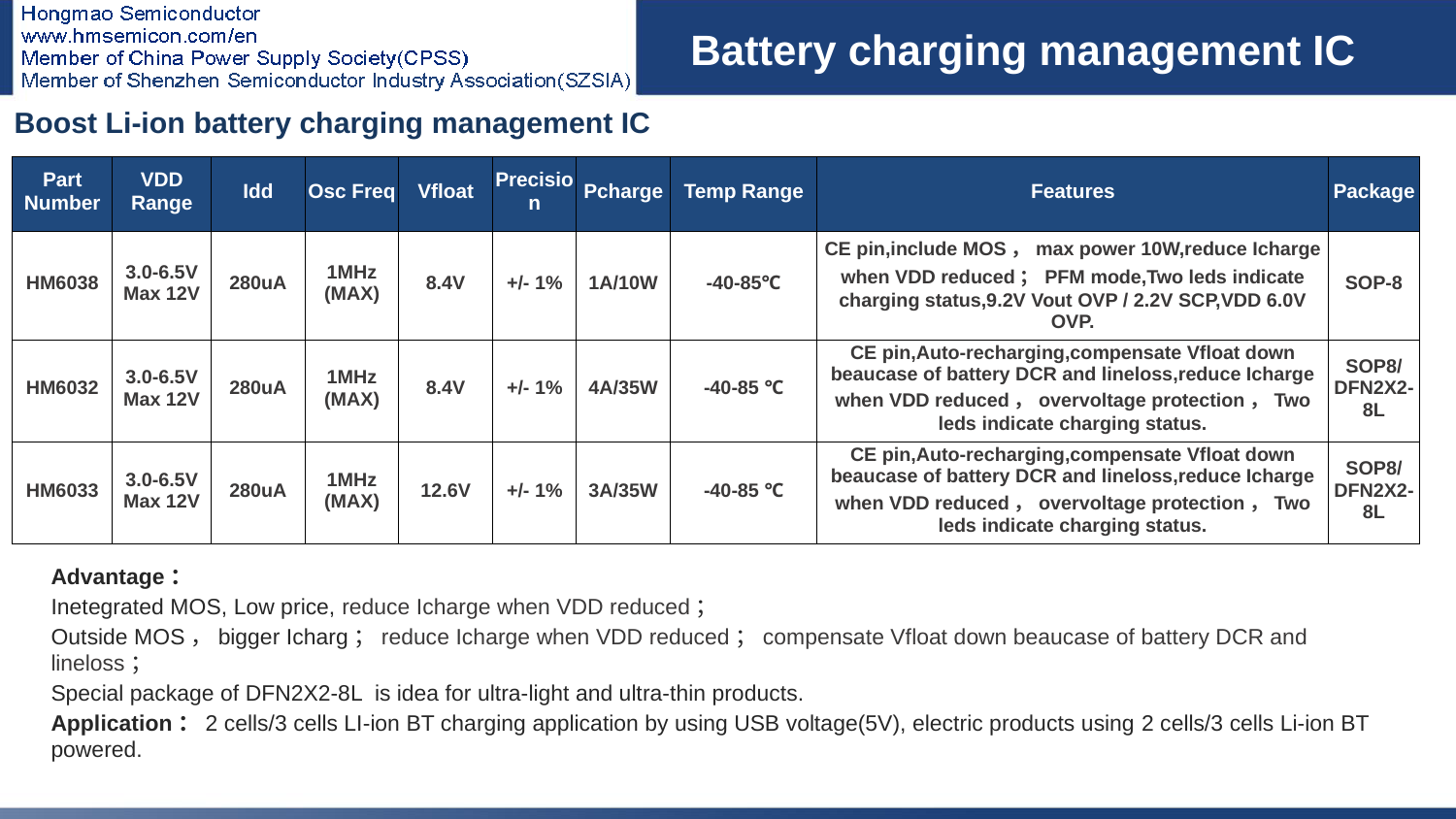

Battery charging management IC
| Boost Li-ion battery charging management IC |  |  |  |  |  |  |  |  |  |
| --- | --- | --- | --- | --- | --- | --- | --- | --- | --- |
| Part Number | VDD Range | Idd | Osc Freq | Vfloat | Precision | Pcharge | Temp Range | Features | Package |
| HM6038 | 3.0-6.5V Max 12V | 280uA | 1MHz (MAX) | 8.4V | +/- 1% | 1A/10W | -40-85℃ | CE pin,include MOS，max power 10W,reduce Icharge when VDD reduced；PFM mode,Two leds indicate charging status,9.2V Vout OVP / 2.2V SCP,VDD 6.0V OVP. | SOP-8 |
| HM6032 | 3.0-6.5V Max 12V | 280uA | 1MHz (MAX) | 8.4V | +/- 1% | 4A/35W | -40-85 ℃ | CE pin,Auto-recharging,compensate Vfloat down beaucase of battery DCR and lineloss,reduce Icharge when VDD reduced，overvoltage protection，Two leds indicate charging status. | SOP8/ DFN2X2-8L |
| HM6033 | 3.0-6.5V Max 12V | 280uA | 1MHz (MAX) | 12.6V | +/- 1% | 3A/35W | -40-85 ℃ | CE pin,Auto-recharging,compensate Vfloat down beaucase of battery DCR and lineloss,reduce Icharge when VDD reduced，overvoltage protection，Two leds indicate charging status. | SOP8/ DFN2X2-8L |
# 充电IC
Advantage：
Inetegrated MOS, Low price, reduce Icharge when VDD reduced；
Outside MOS，bigger Icharg；reduce Icharge when VDD reduced；compensate Vfloat down beaucase of battery DCR and lineloss；
Special package of DFN2X2-8L  is idea for ultra-light and ultra-thin products.
Application：2 cells/3 cells LI-ion BT charging application by using USB voltage(5V), electric products using 2 cells/3 cells Li-ion BT powered.